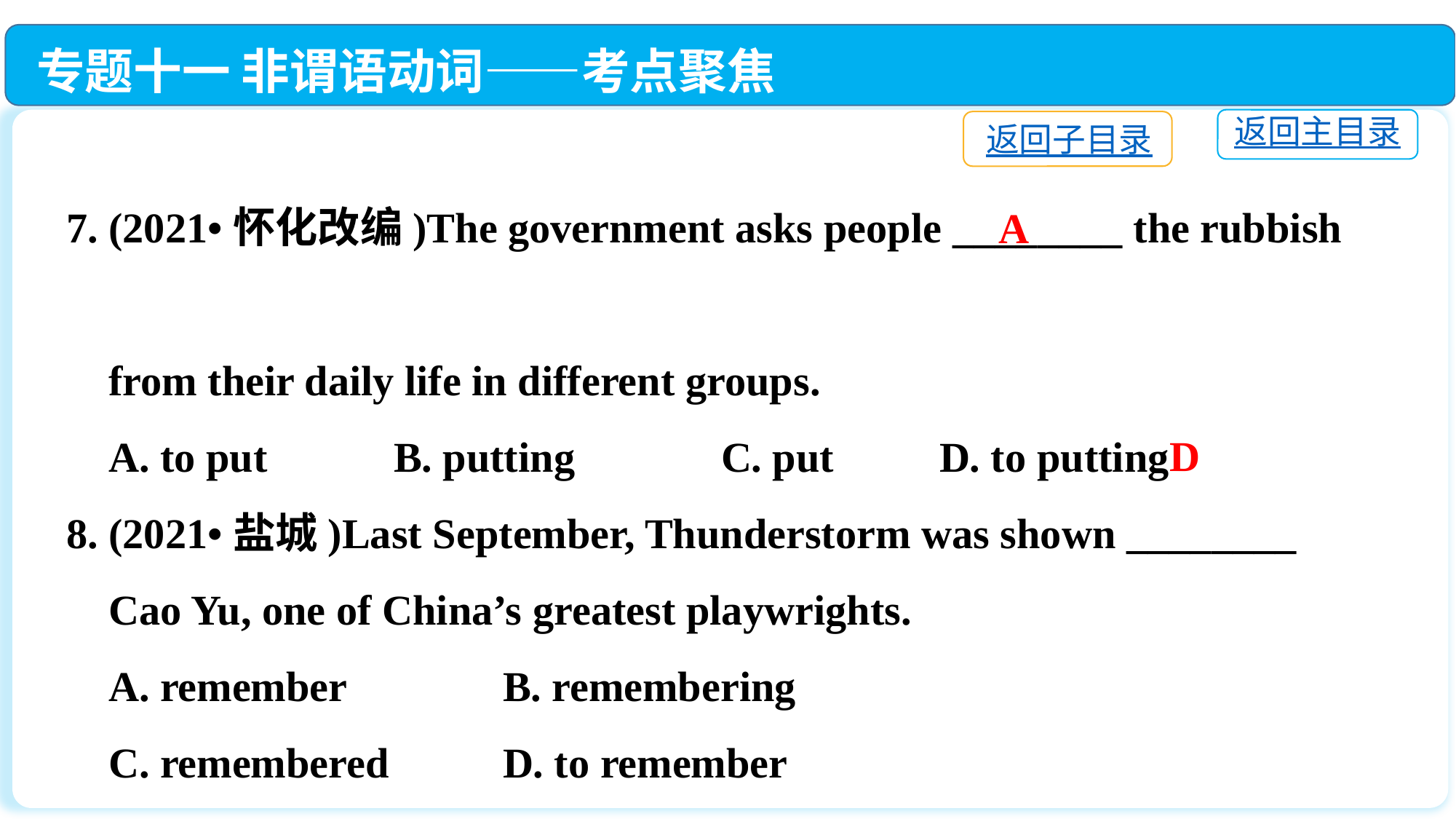

专题十一 非谓语动词——考点聚焦

返回主目录

返回子目录
7. (2021•怀化改编)The government asks people ________ the rubbish
    from their daily life in different groups.
    A. to put　　 	B. putting		C. put　　 	D. to putting
8. (2021•盐城)Last September, Thunderstorm was shown ________
    Cao Yu, one of China’s greatest playwrights.
    A. remember		B. remembering
    C. remembered		D. to remember
A
D